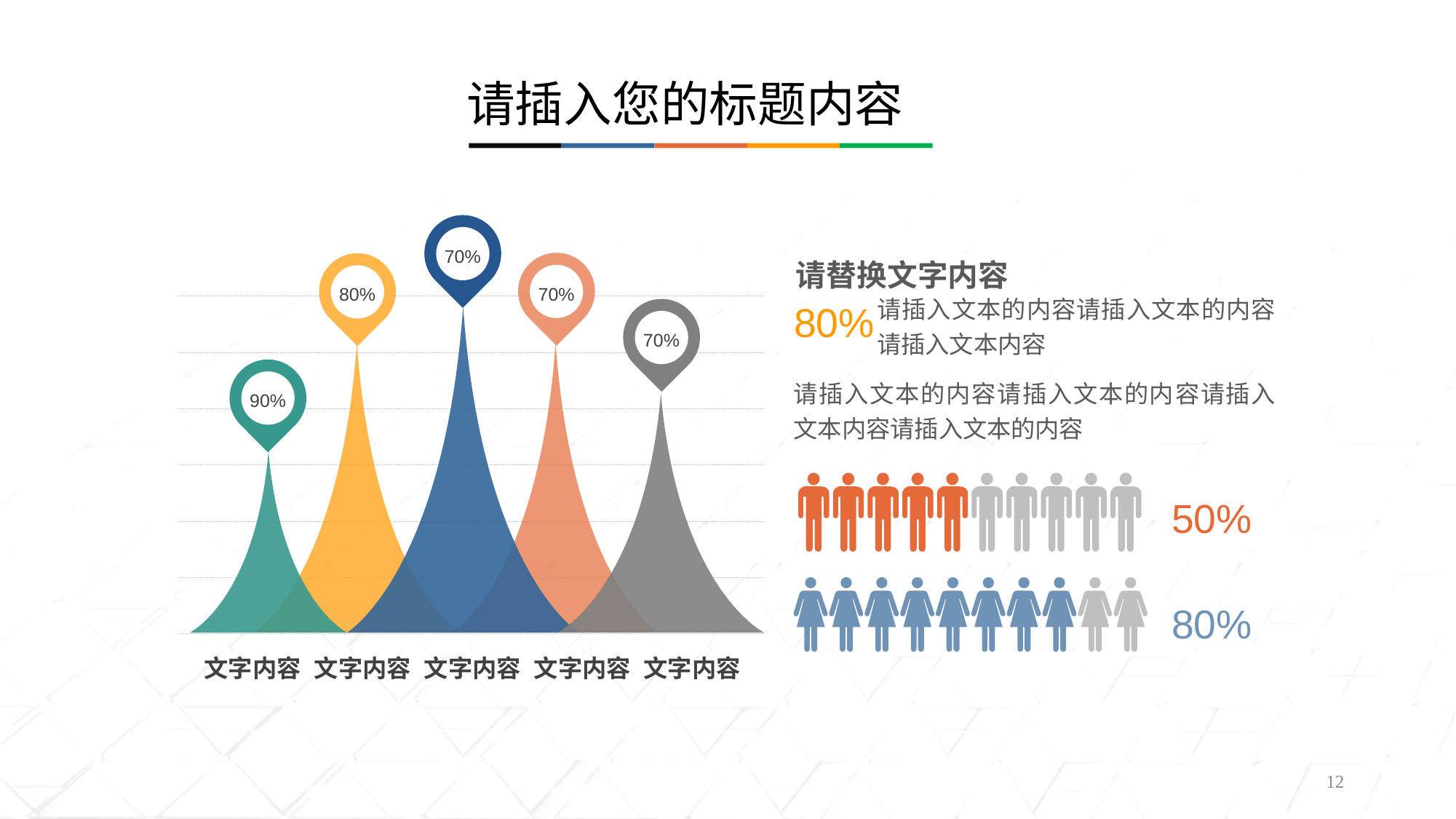

70%
请替换文字内容

70%

80%
80%
请插入文本的内容请插入文本的内容请插入文本内容

70%

90%
请插入文本的内容请插入文本的内容请插入文本内容请插入文本的内容

50%

80%
文字内容
文字内容
文字内容
文字内容
文字内容
12